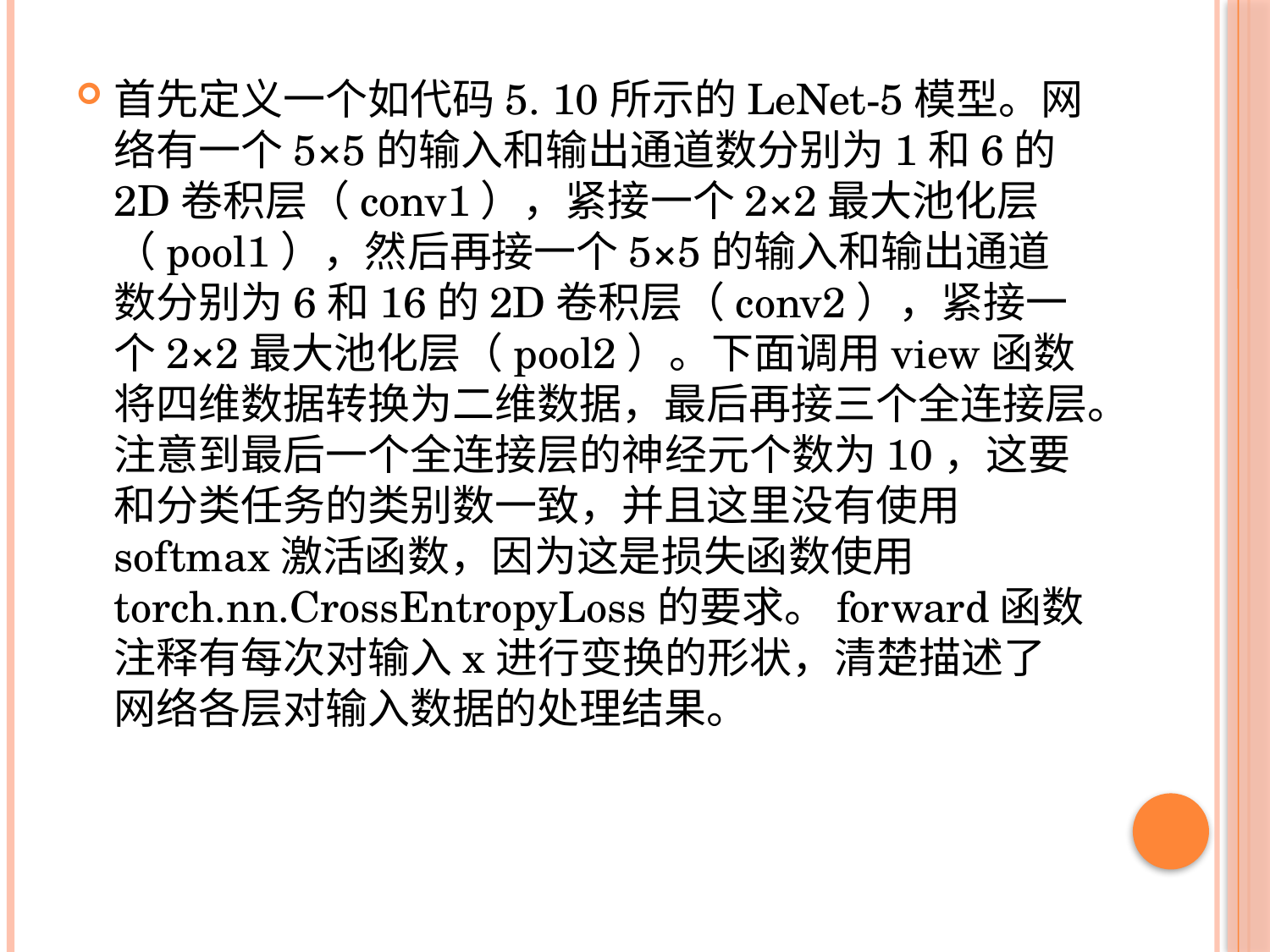

首先定义一个如代码5. 10所示的LeNet-5模型。网络有一个5×5的输入和输出通道数分别为1和6的2D卷积层（conv1），紧接一个2×2最大池化层（pool1），然后再接一个5×5的输入和输出通道数分别为6和16的2D卷积层（conv2），紧接一个2×2最大池化层（pool2）。下面调用view函数将四维数据转换为二维数据，最后再接三个全连接层。注意到最后一个全连接层的神经元个数为10，这要和分类任务的类别数一致，并且这里没有使用softmax激活函数，因为这是损失函数使用torch.nn.CrossEntropyLoss的要求。forward函数注释有每次对输入x进行变换的形状，清楚描述了网络各层对输入数据的处理结果。